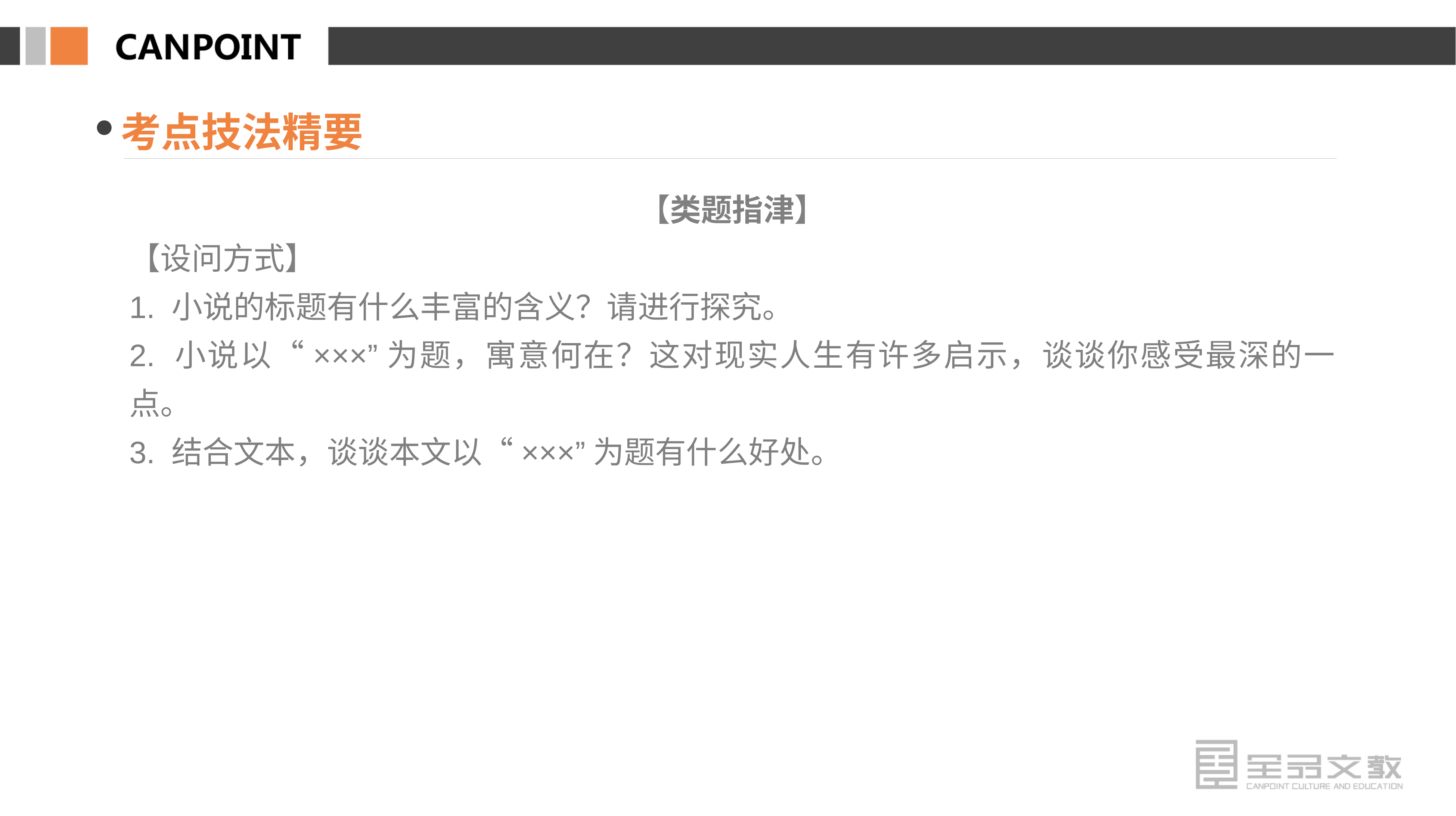

考点技法精要

【类题指津】
【设问方式】
1. 小说的标题有什么丰富的含义？请进行探究。
2. 小说以“×××”为题，寓意何在？这对现实人生有许多启示，谈谈你感受最深的一点。
3. 结合文本，谈谈本文以“×××”为题有什么好处。